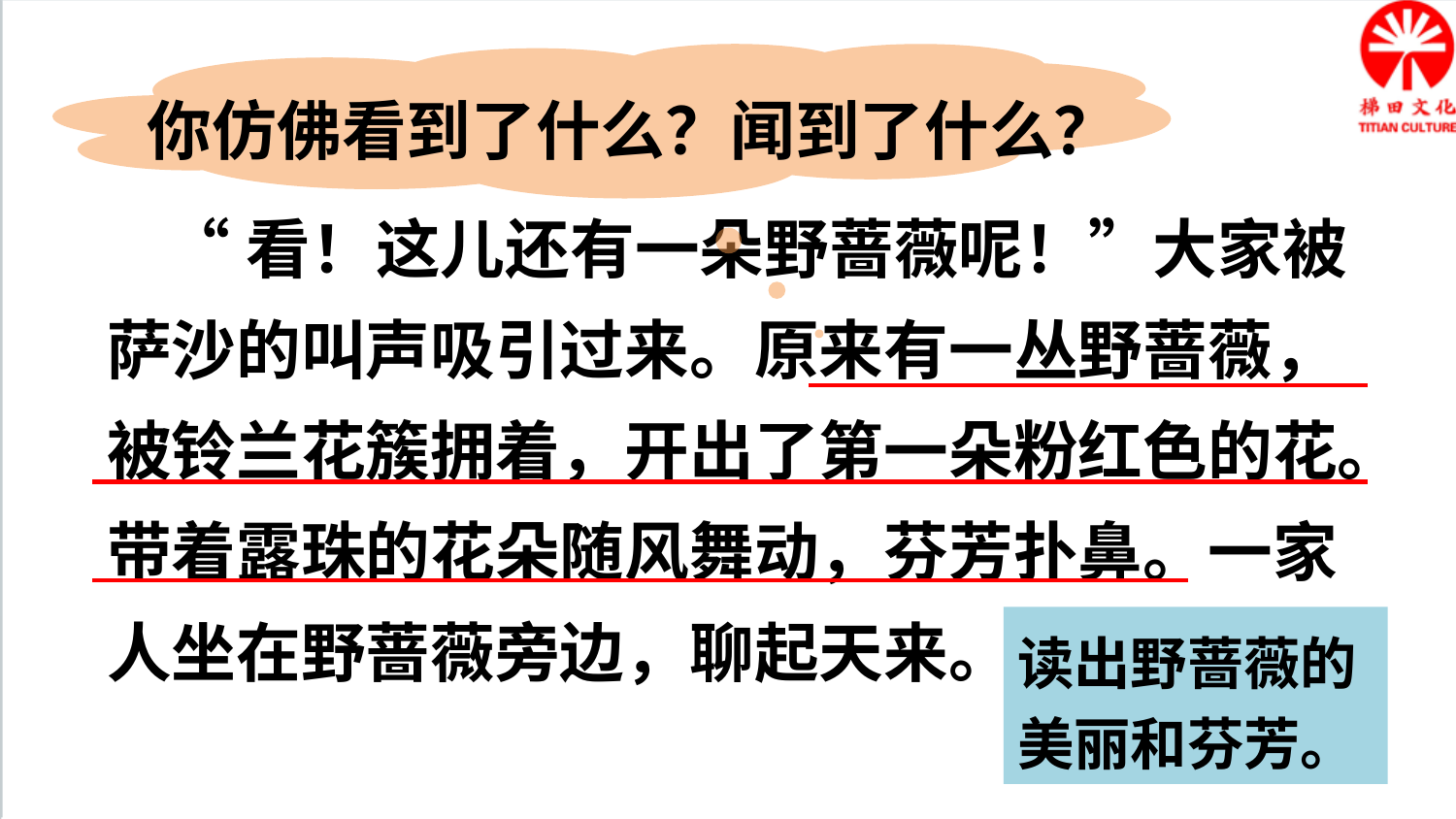

你仿佛看到了什么？闻到了什么？
    “看！这儿还有一朵野蔷薇呢！”大家被萨沙的叫声吸引过来。原来有一丛野蔷薇，被铃兰花簇拥着，开出了第一朵粉红色的花。带着露珠的花朵随风舞动，芬芳扑鼻。一家人坐在野蔷薇旁边，聊起天来。
读出野蔷薇的美丽和芬芳。